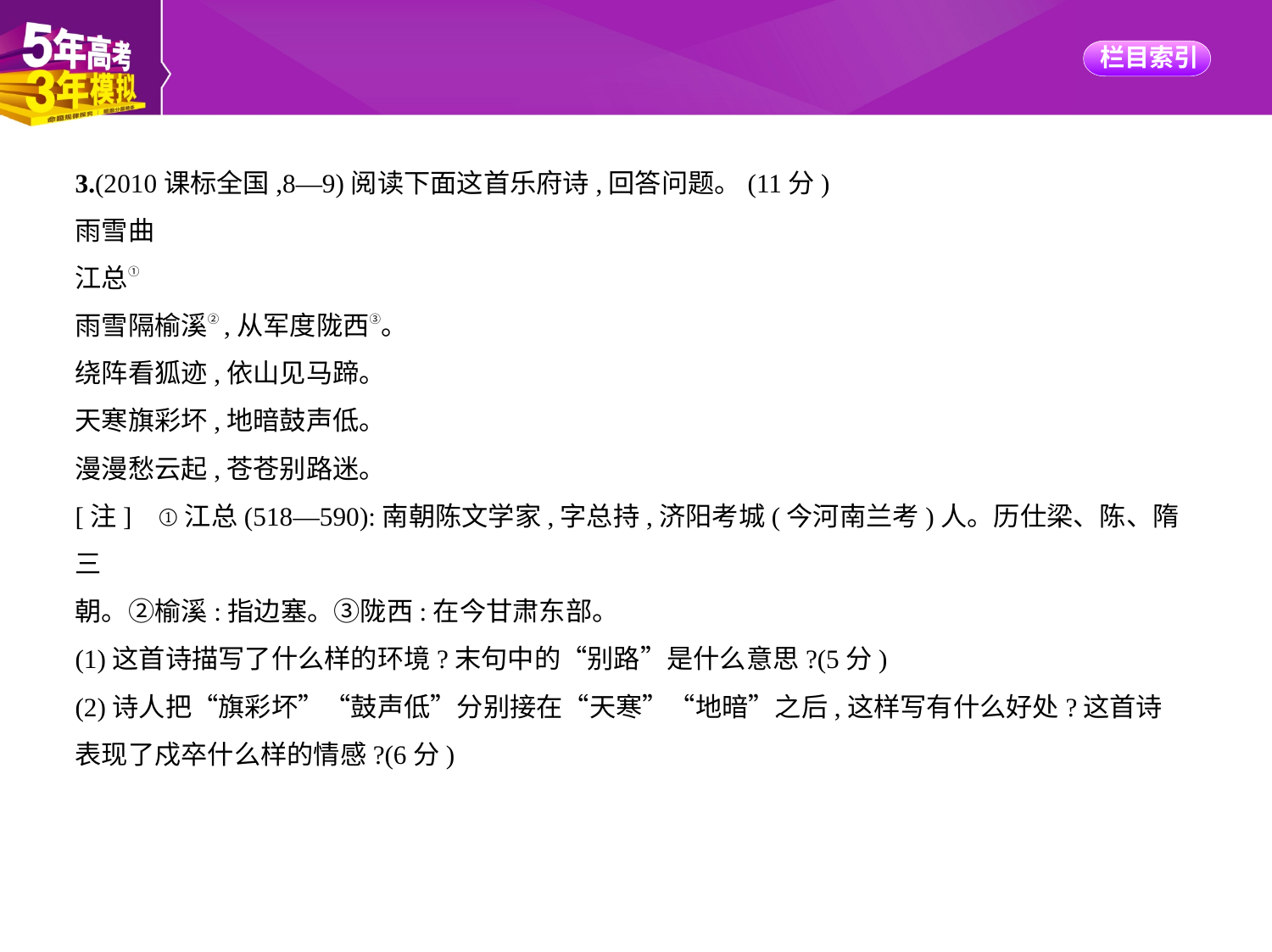

3.(2010课标全国,8—9)阅读下面这首乐府诗,回答问题。(11分)
雨雪曲
江总①
雨雪隔榆溪②,从军度陇西③。
绕阵看狐迹,依山见马蹄。
天寒旗彩坏,地暗鼓声低。
漫漫愁云起,苍苍别路迷。
[注]    ①江总(518—590):南朝陈文学家,字总持,济阳考城(今河南兰考)人。历仕梁、陈、隋三
朝。②榆溪:指边塞。③陇西:在今甘肃东部。
(1)这首诗描写了什么样的环境?末句中的“别路”是什么意思?(5分)
(2)诗人把“旗彩坏”“鼓声低”分别接在“天寒”“地暗”之后,这样写有什么好处?这首诗
表现了戍卒什么样的情感?(6分)